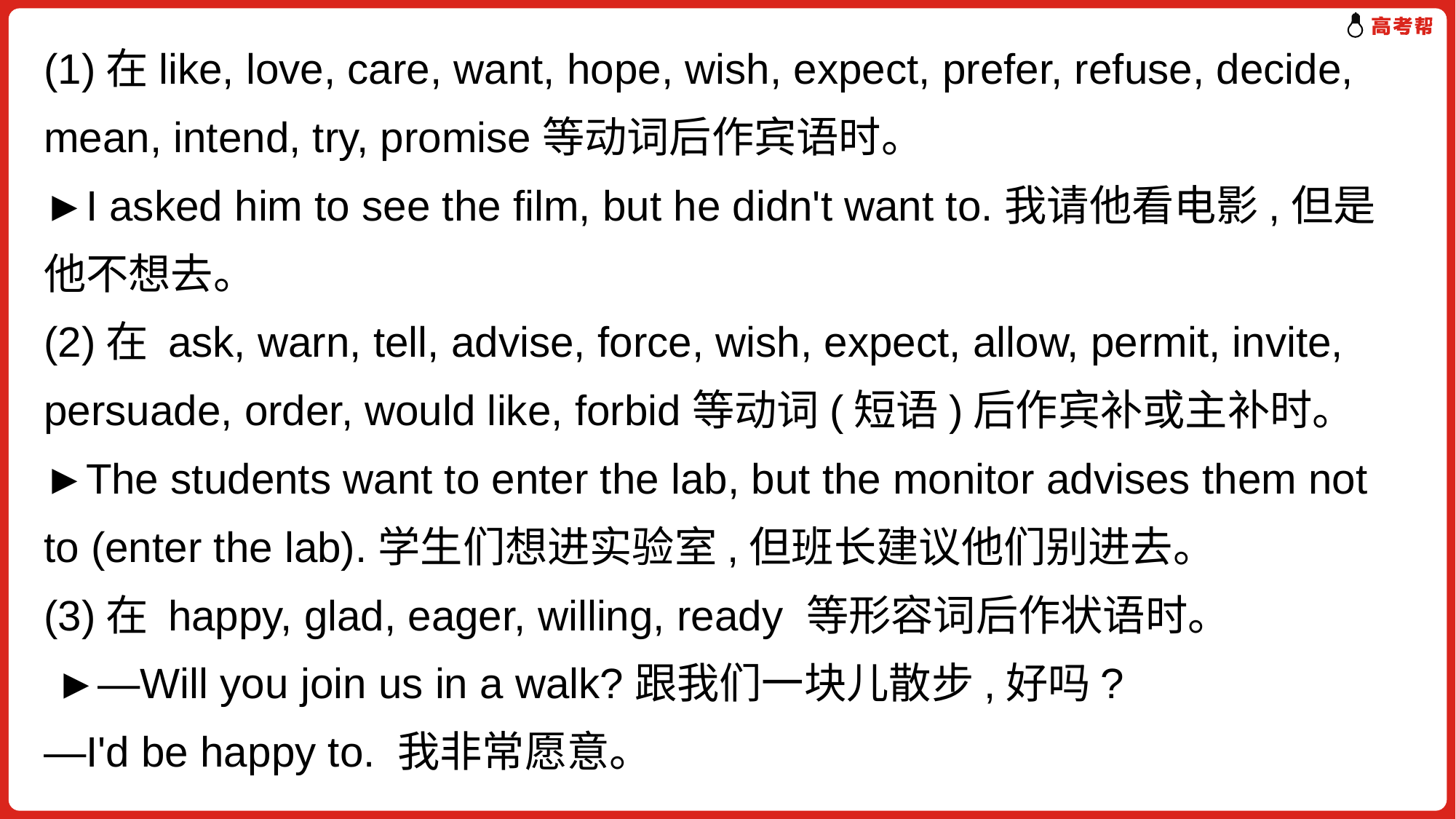

(1)在like, love, care, want, hope, wish, expect, prefer, refuse, decide, mean, intend, try, promise等动词后作宾语时。
►I asked him to see the film, but he didn't want to.我请他看电影,但是他不想去。
(2)在 ask, warn, tell, advise, force, wish, expect, allow, permit, invite, persuade, order, would like, forbid等动词(短语)后作宾补或主补时。
►The students want to enter the lab, but the monitor advises them not to (enter the lab).学生们想进实验室,但班长建议他们别进去。
(3)在 happy, glad, eager, willing, ready 等形容词后作状语时。
 ►—Will you join us in a walk?跟我们一块儿散步,好吗?
—I'd be happy to. 我非常愿意。